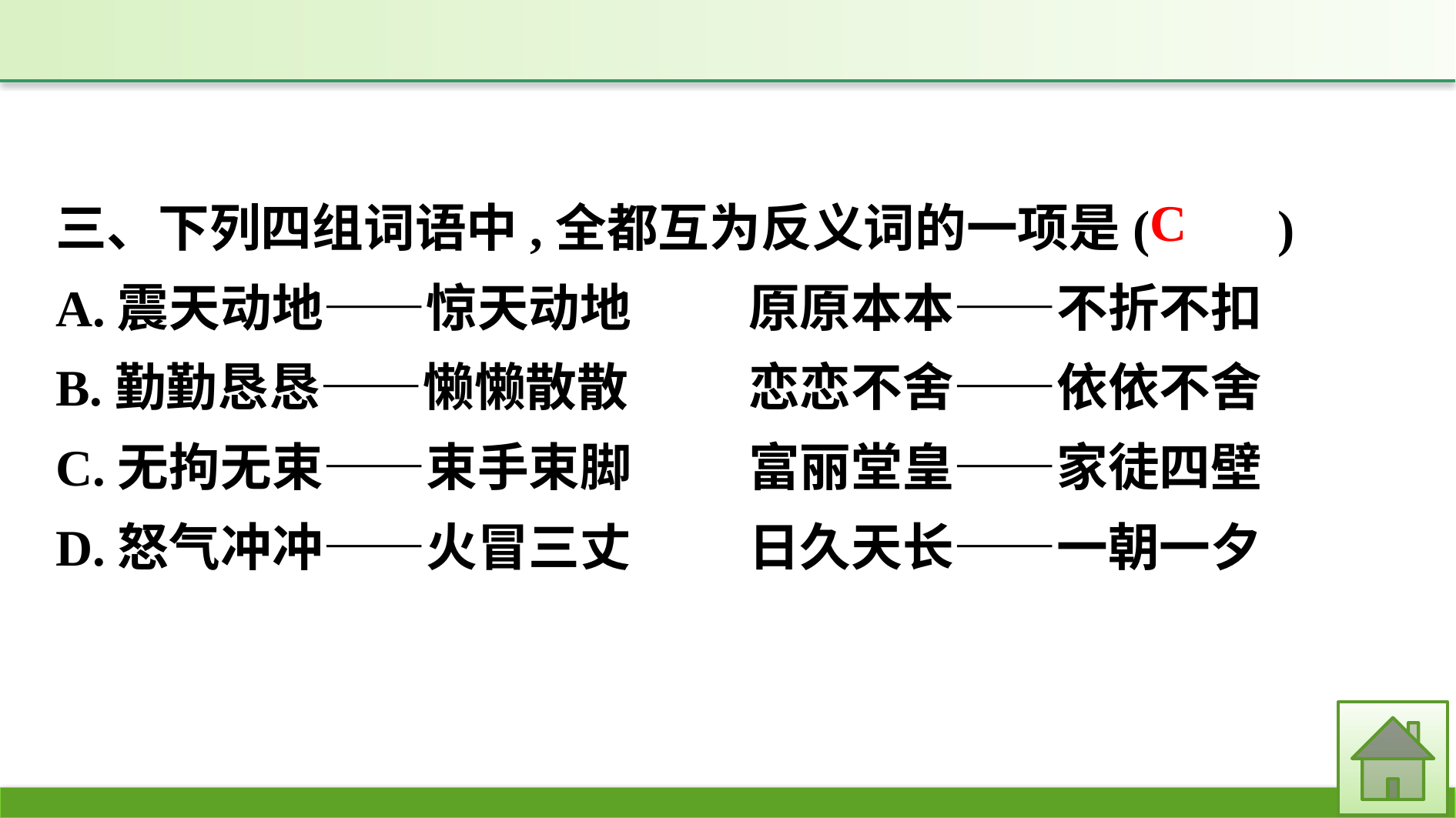

三、下列四组词语中,全都互为反义词的一项是(　　)
A.震天动地——惊天动地　　	原原本本——不折不扣
B.勤勤恳恳——懒懒散散		恋恋不舍——依依不舍
C.无拘无束——束手束脚		富丽堂皇——家徒四壁
D.怒气冲冲——火冒三丈		日久天长——一朝一夕
C